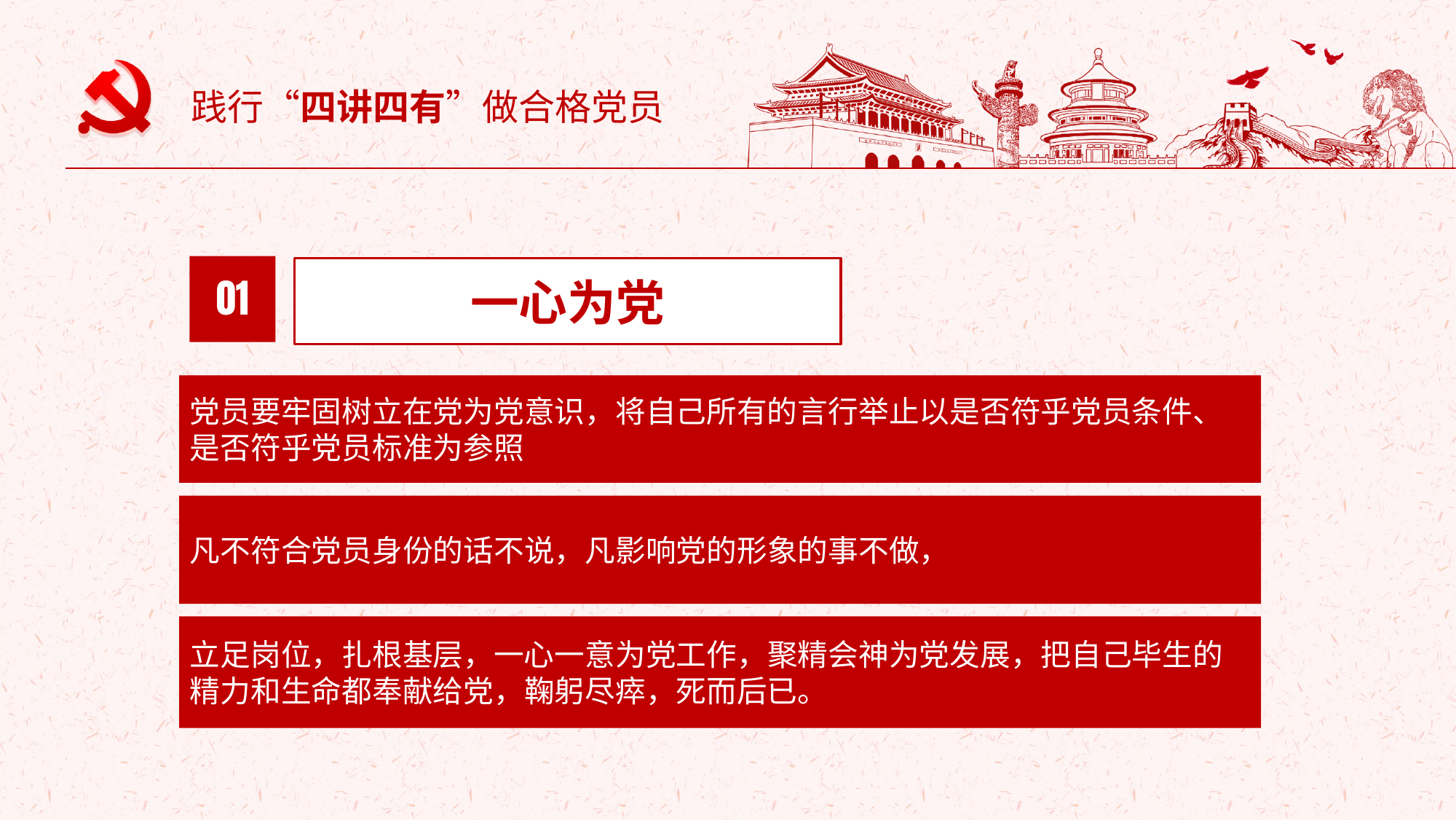

践行“四讲四有”做合格党员

01
一心为党
党员要牢固树立在党为党意识，将自己所有的言行举止以是否符乎党员条件、是否符乎党员标准为参照
凡不符合党员身份的话不说，凡影响党的形象的事不做，
立足岗位，扎根基层，一心一意为党工作，聚精会神为党发展，把自己毕生的精力和生命都奉献给党，鞠躬尽瘁，死而后已。